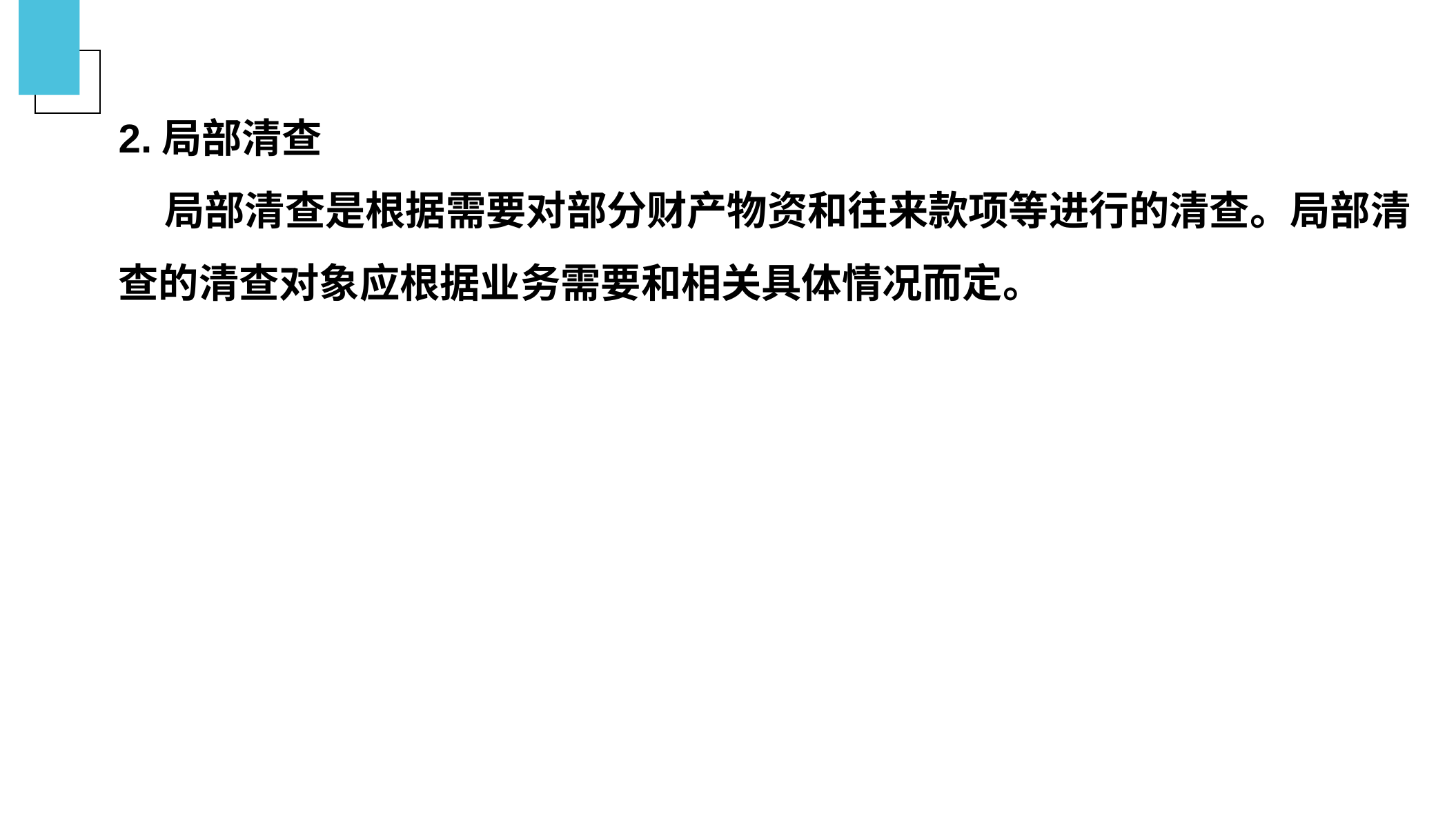

2.局部清查
    局部清查是根据需要对部分财产物资和往来款项等进行的清查。局部清查的清查对象应根据业务需要和相关具体情况而定。